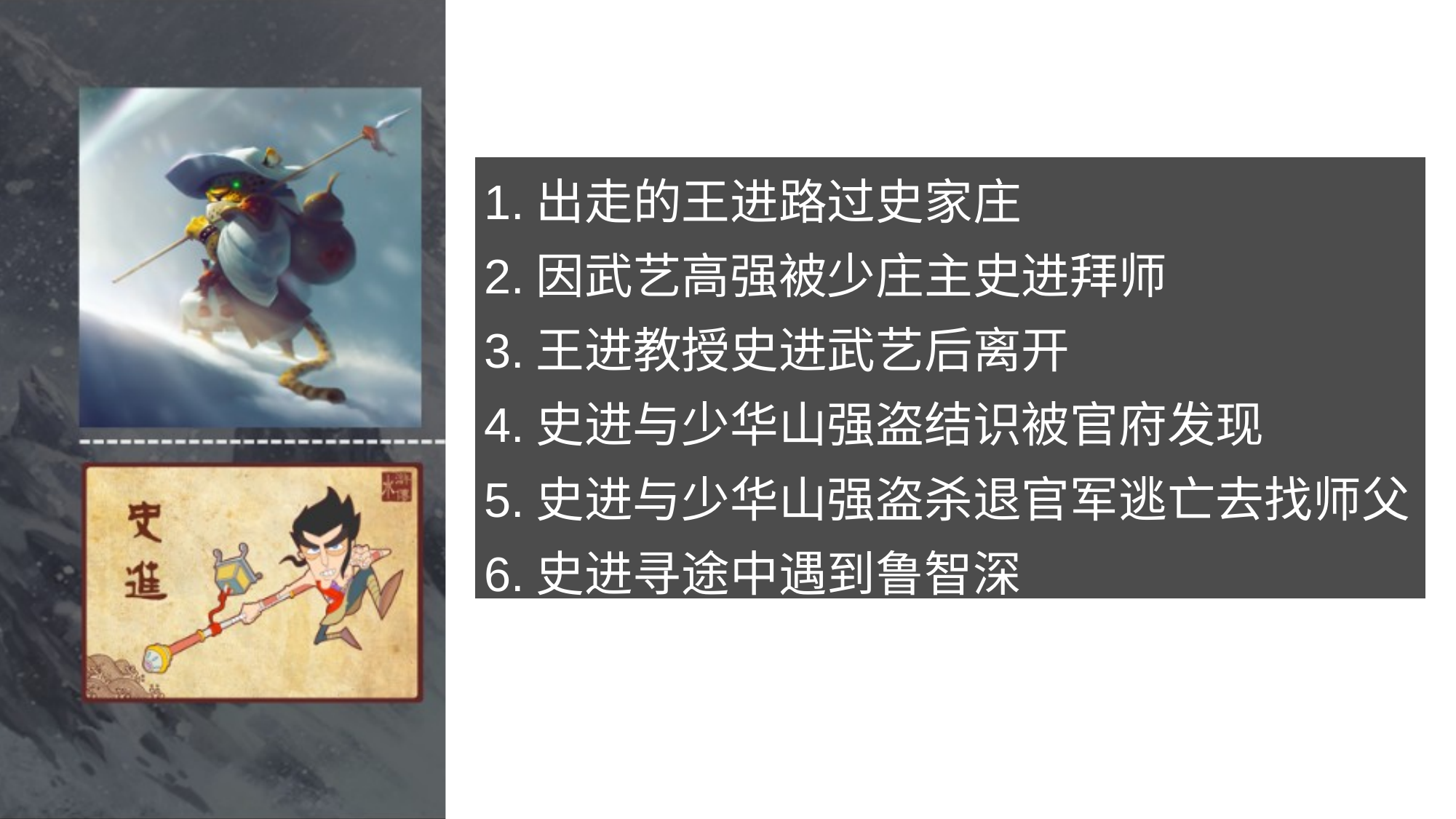

1.出走的王进路过史家庄
2.因武艺高强被少庄主史进拜师
3.王进教授史进武艺后离开
4.史进与少华山强盗结识被官府发现
5.史进与少华山强盗杀退官军逃亡去找师父
6.史进寻途中遇到鲁智深